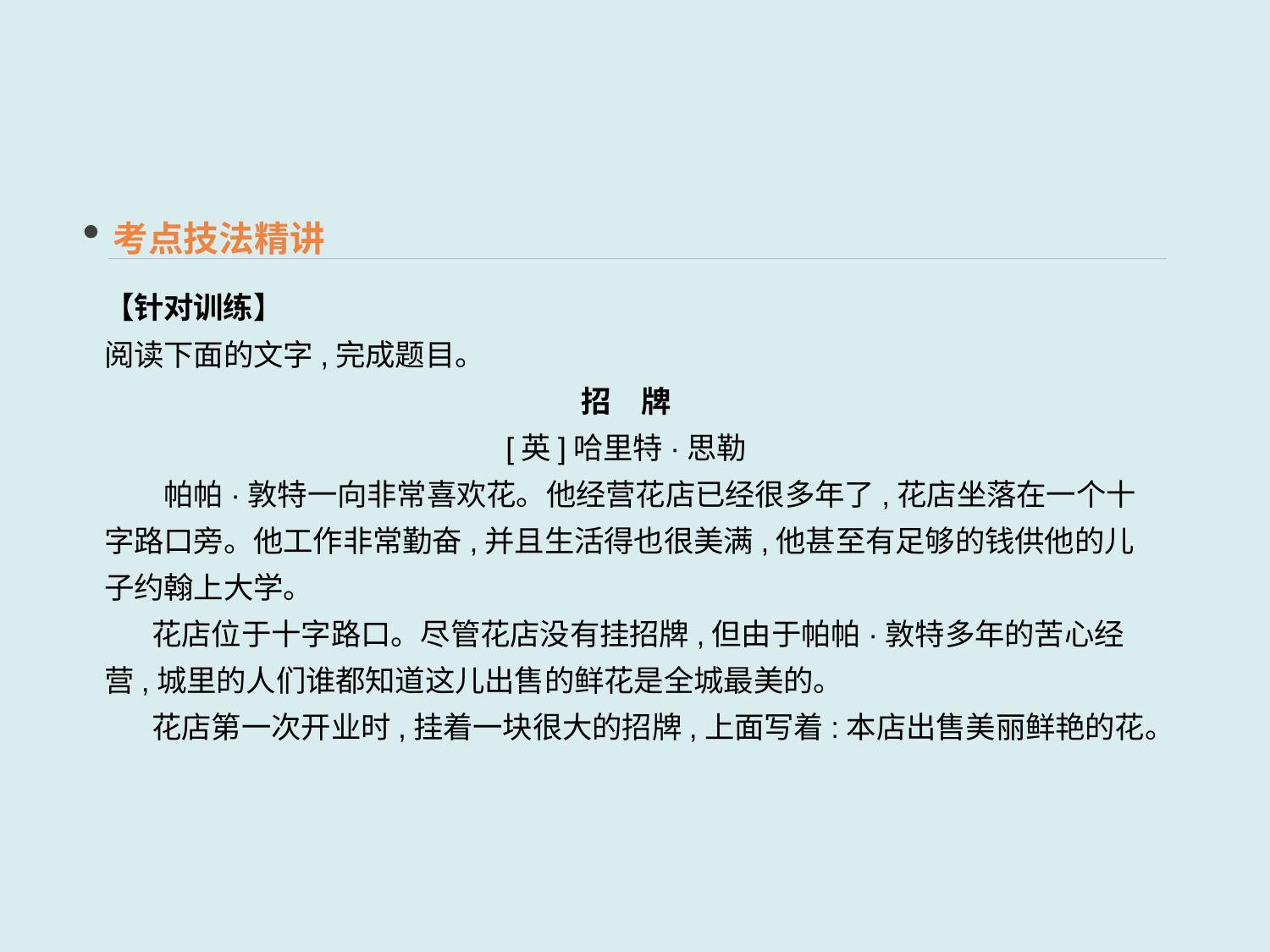

考点技法精讲

【针对训练】
阅读下面的文字,完成题目。
招　牌
[英]哈里特·思勒
　　帕帕·敦特一向非常喜欢花。他经营花店已经很多年了,花店坐落在一个十字路口旁。他工作非常勤奋,并且生活得也很美满,他甚至有足够的钱供他的儿子约翰上大学。
      花店位于十字路口。尽管花店没有挂招牌,但由于帕帕·敦特多年的苦心经营,城里的人们谁都知道这儿出售的鲜花是全城最美的。
      花店第一次开业时,挂着一块很大的招牌,上面写着:本店出售美丽鲜艳的花。